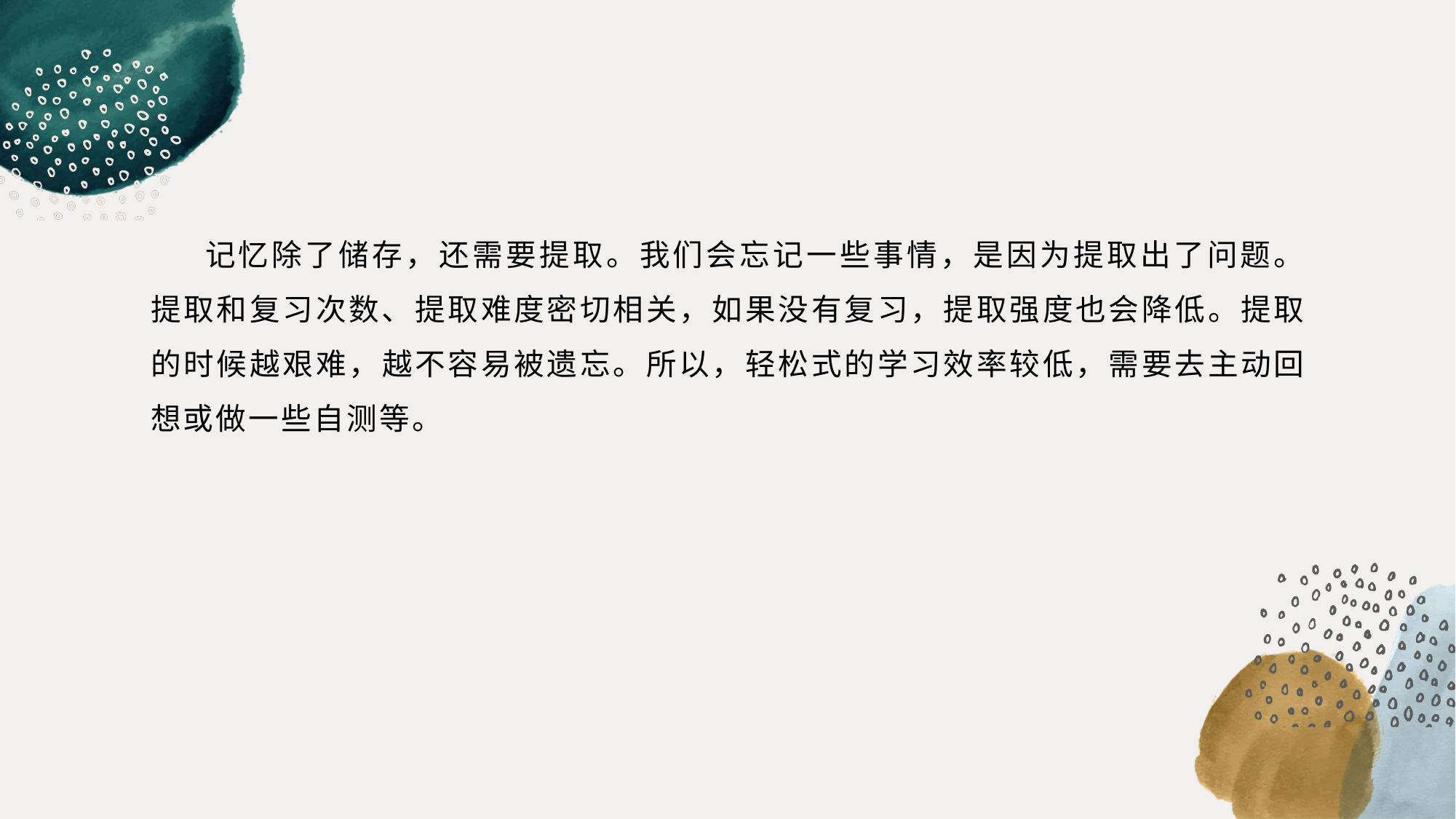

记忆除了储存，还需要提取。我们会忘记一些事情，是因为提取出了问题。提取和复习次数、提取难度密切相关，如果没有复习，提取强度也会降低。提取的时候越艰难，越不容易被遗忘。所以，轻松式的学习效率较低，需要去主动回想或做一些自测等。